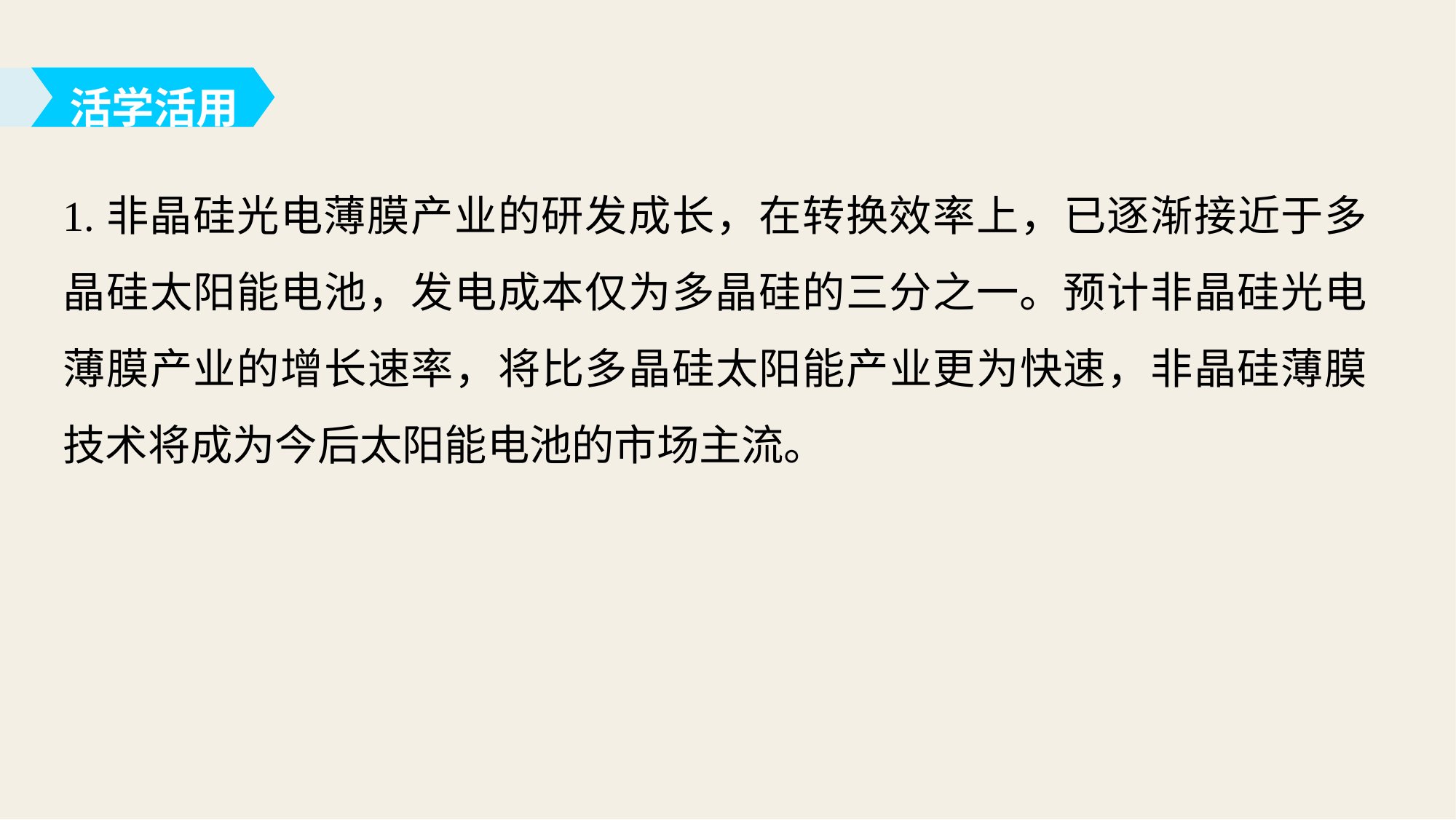

活学活用

1.非晶硅光电薄膜产业的研发成长，在转换效率上，已逐渐接近于多晶硅太阳能电池，发电成本仅为多晶硅的三分之一。预计非晶硅光电薄膜产业的增长速率，将比多晶硅太阳能产业更为快速，非晶硅薄膜技术将成为今后太阳能电池的市场主流。